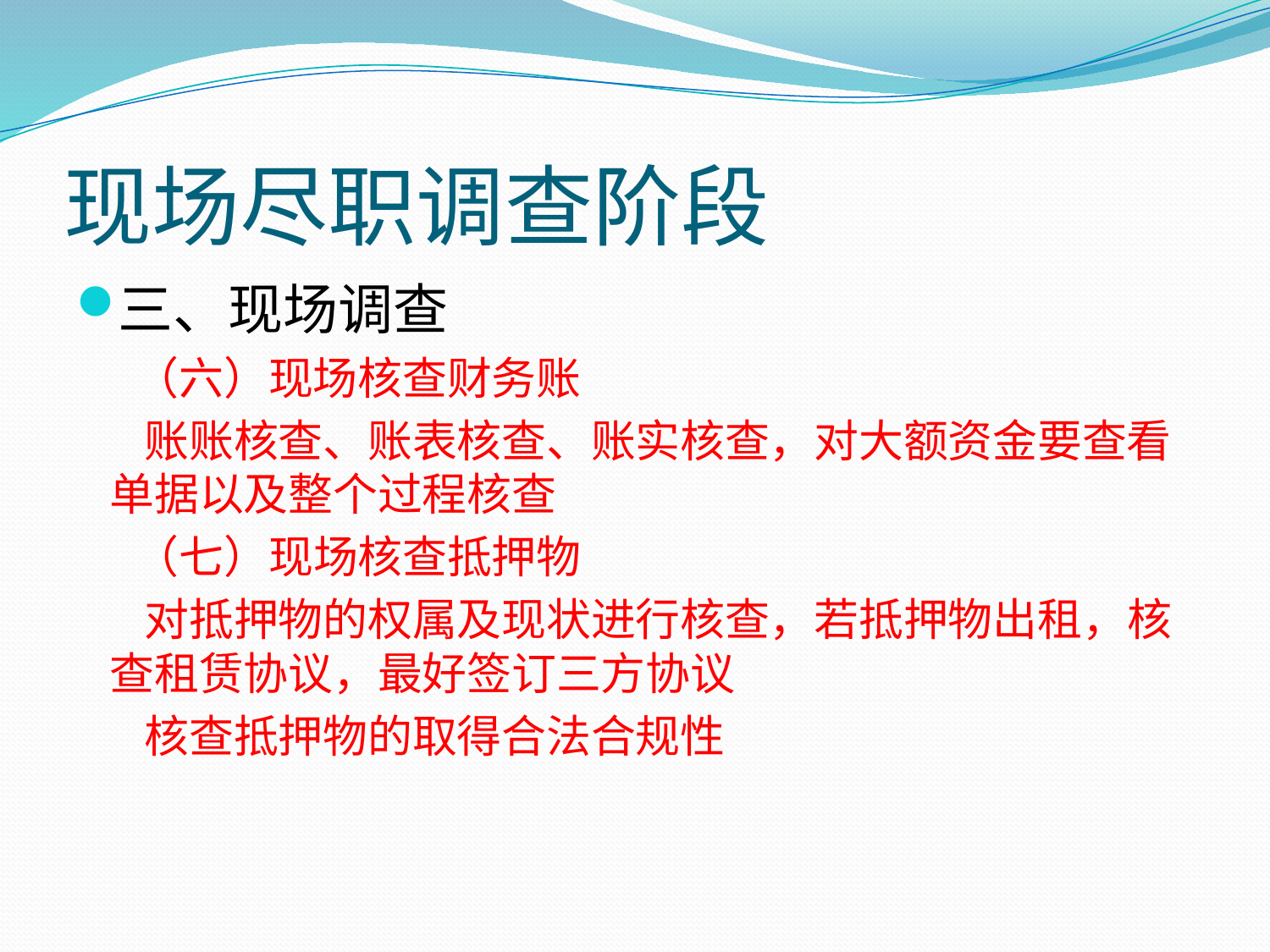

# 现场尽职调查阶段
三、现场调查
     （六）现场核查财务账
      账账核查、账表核查、账实核查，对大额资金要查看单据以及整个过程核查
     （七）现场核查抵押物
      对抵押物的权属及现状进行核查，若抵押物出租，核查租赁协议，最好签订三方协议
      核查抵押物的取得合法合规性